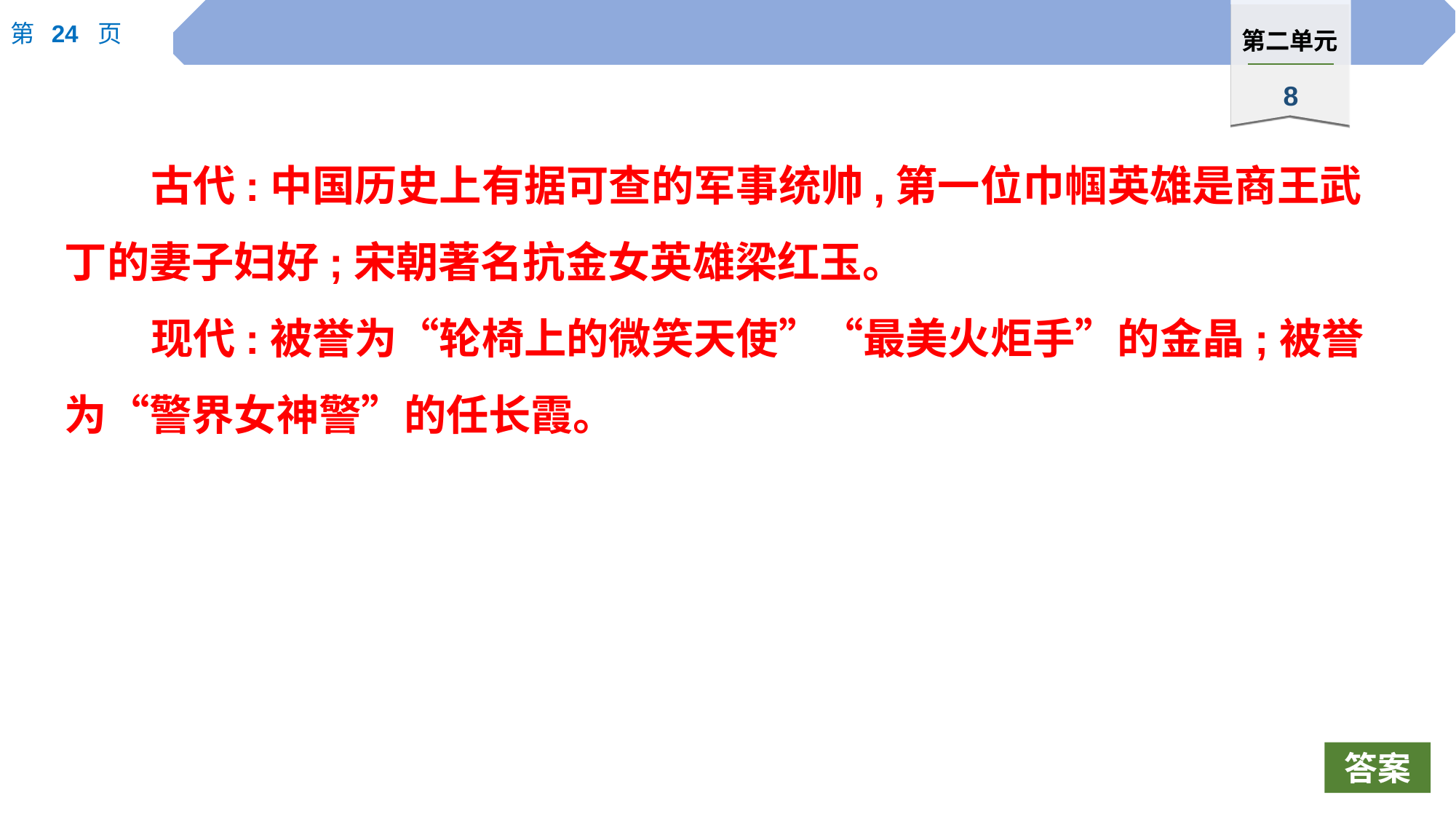

古代:中国历史上有据可查的军事统帅,第一位巾帼英雄是商王武丁的妻子妇好;宋朝著名抗金女英雄梁红玉。
现代:被誉为“轮椅上的微笑天使”“最美火炬手”的金晶;被誉为“警界女神警”的任长霞。
答案